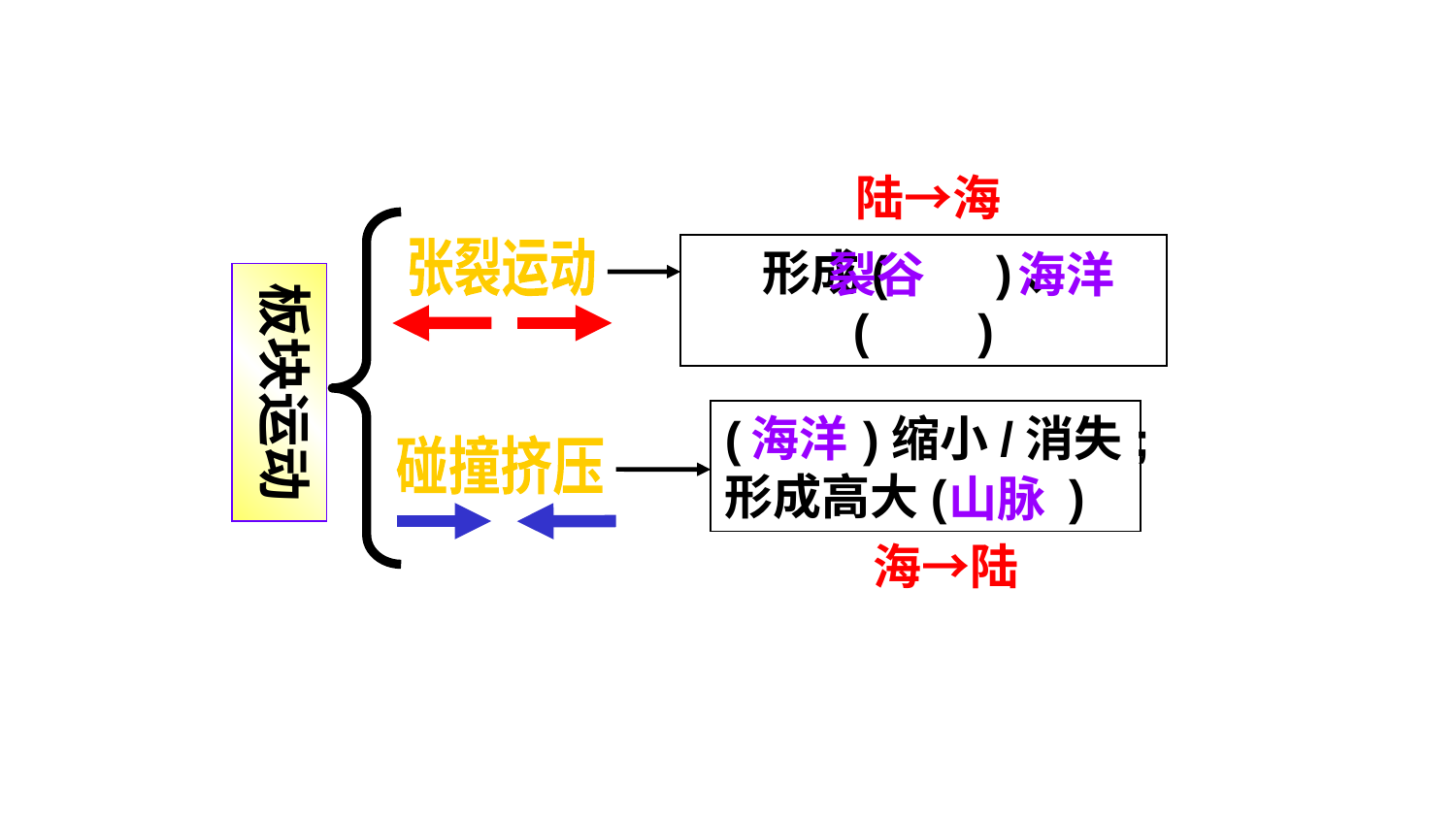

陆→海

形成(        )、(        )

裂谷
海洋
张裂运动
板块运动
(         )缩小/消失;
形成高大(         )

海洋
碰撞挤压
山脉
海→陆